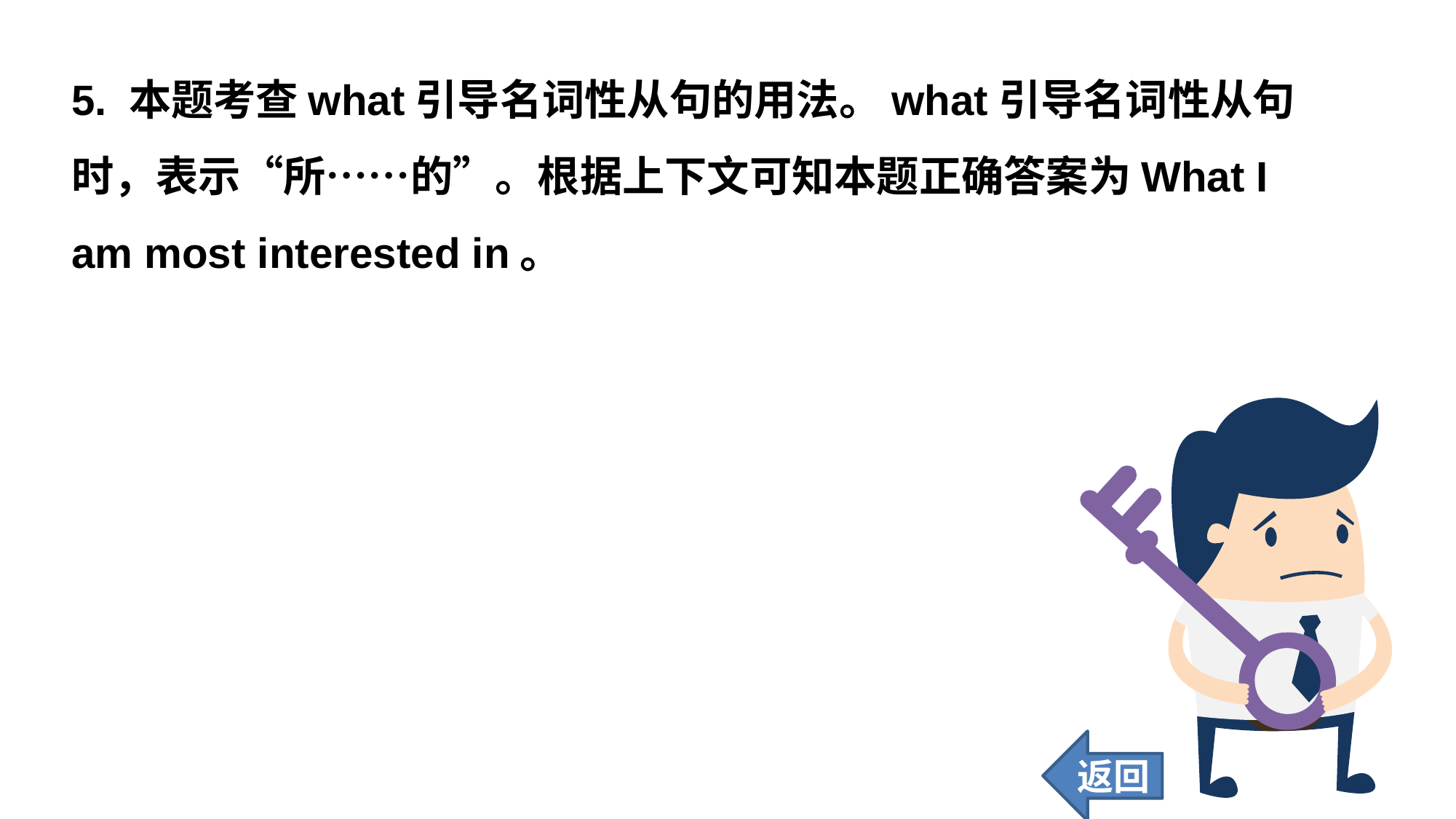

5. 本题考查what引导名词性从句的用法。what引导名词性从句时，表示“所……的”。根据上下文可知本题正确答案为What I am most interested in。

返回
93